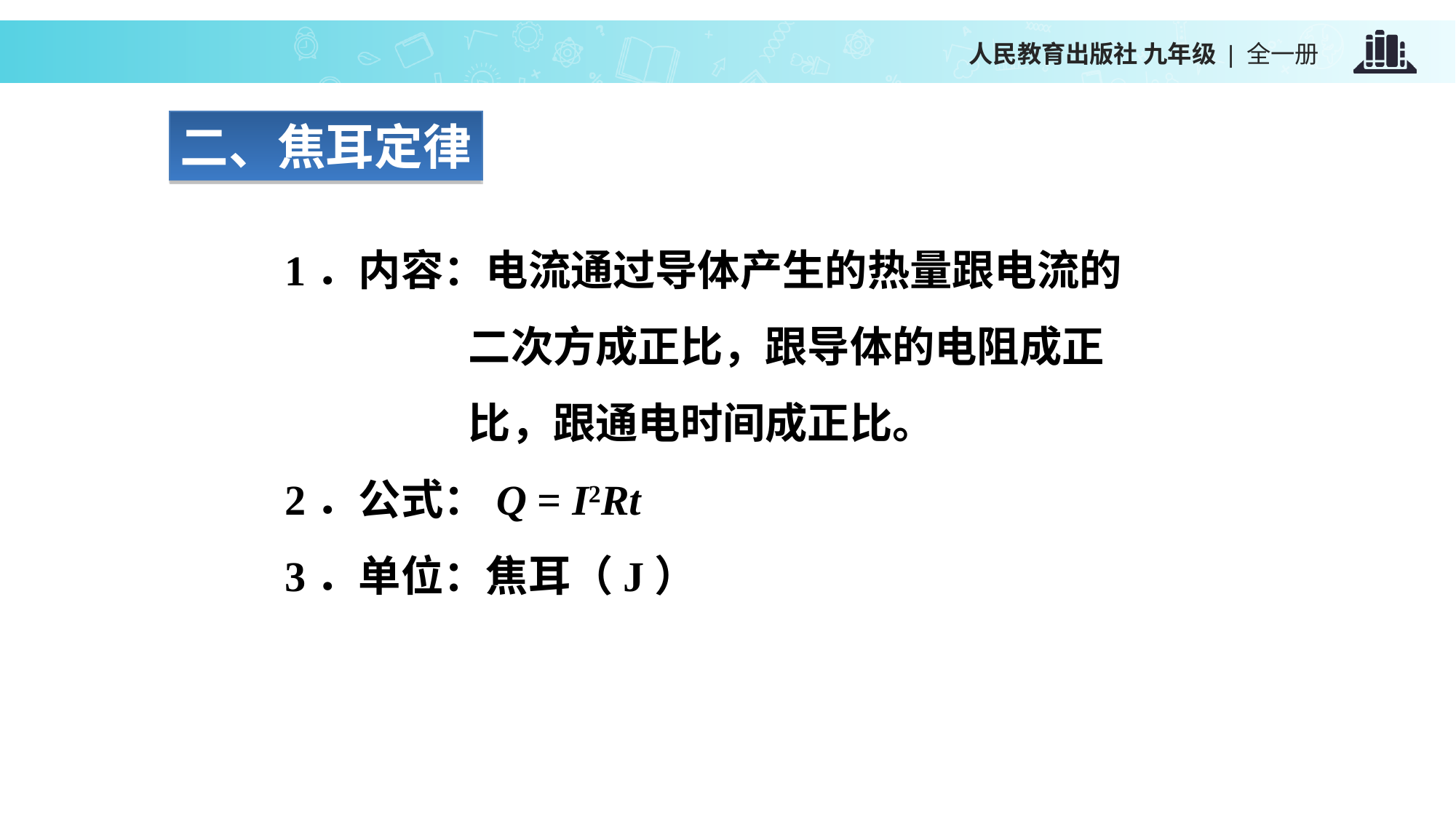

二、焦耳定律
　　1．内容：电流通过导体产生的热量跟电流的二次方成正比，跟导体的电阻成正比，跟通电时间成正比。
　　2．公式：Q = I2Rt
　　3．单位：焦耳（J）